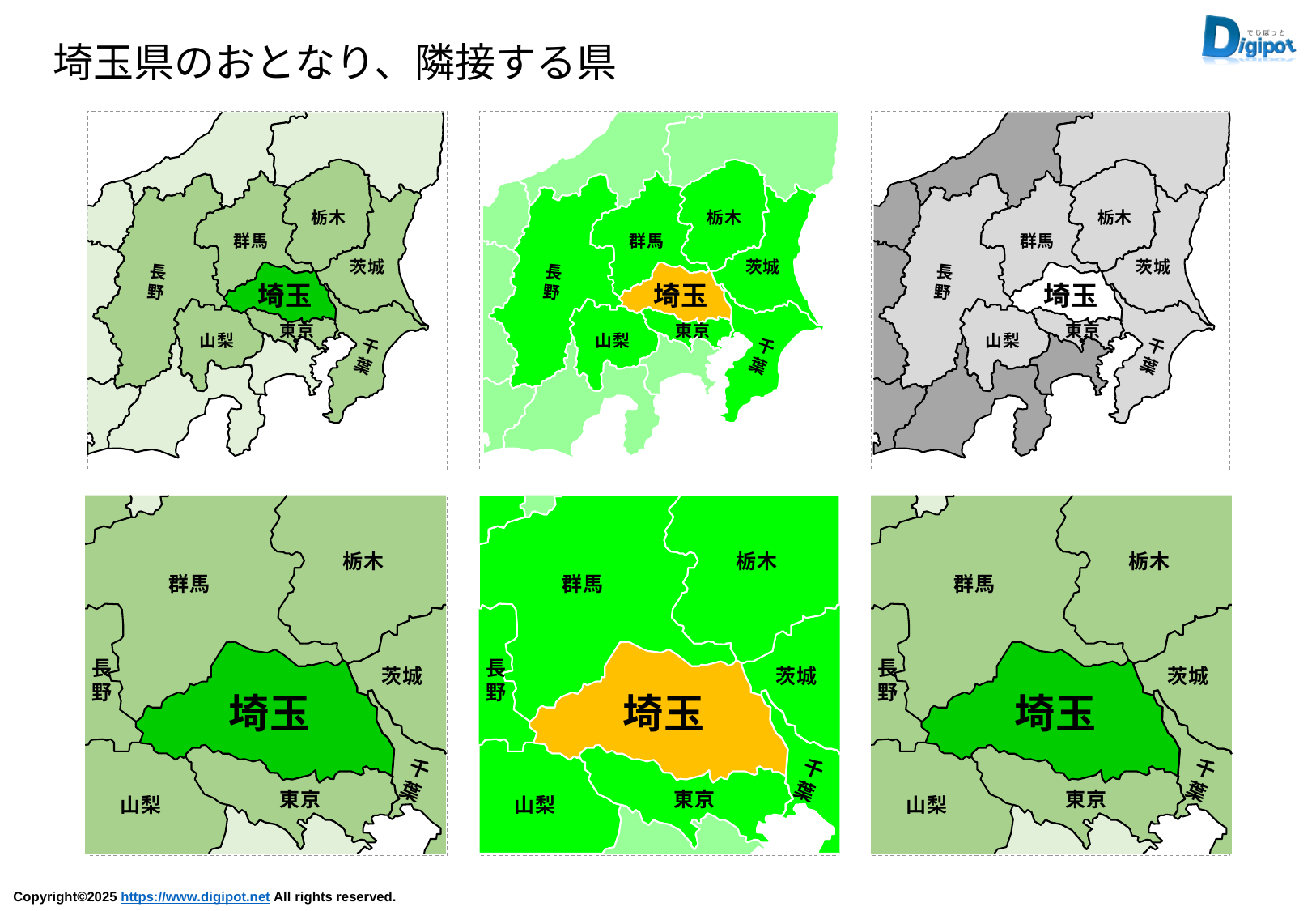

埼玉県のおとなり、隣接する県

栃木
群馬
茨城
長
野
埼玉
東京
山梨
千
葉

栃木
群馬
茨城
長
野
埼玉
東京
山梨
千
葉

栃木
群馬
茨城
長
野
埼玉
東京
山梨
千
葉

栃木
群馬
長
野
茨城
埼玉
千
葉
東京
山梨

栃木
群馬
長
野
茨城
埼玉
千
葉
東京
山梨

栃木
群馬
長
野
茨城
埼玉
千
葉
東京
山梨